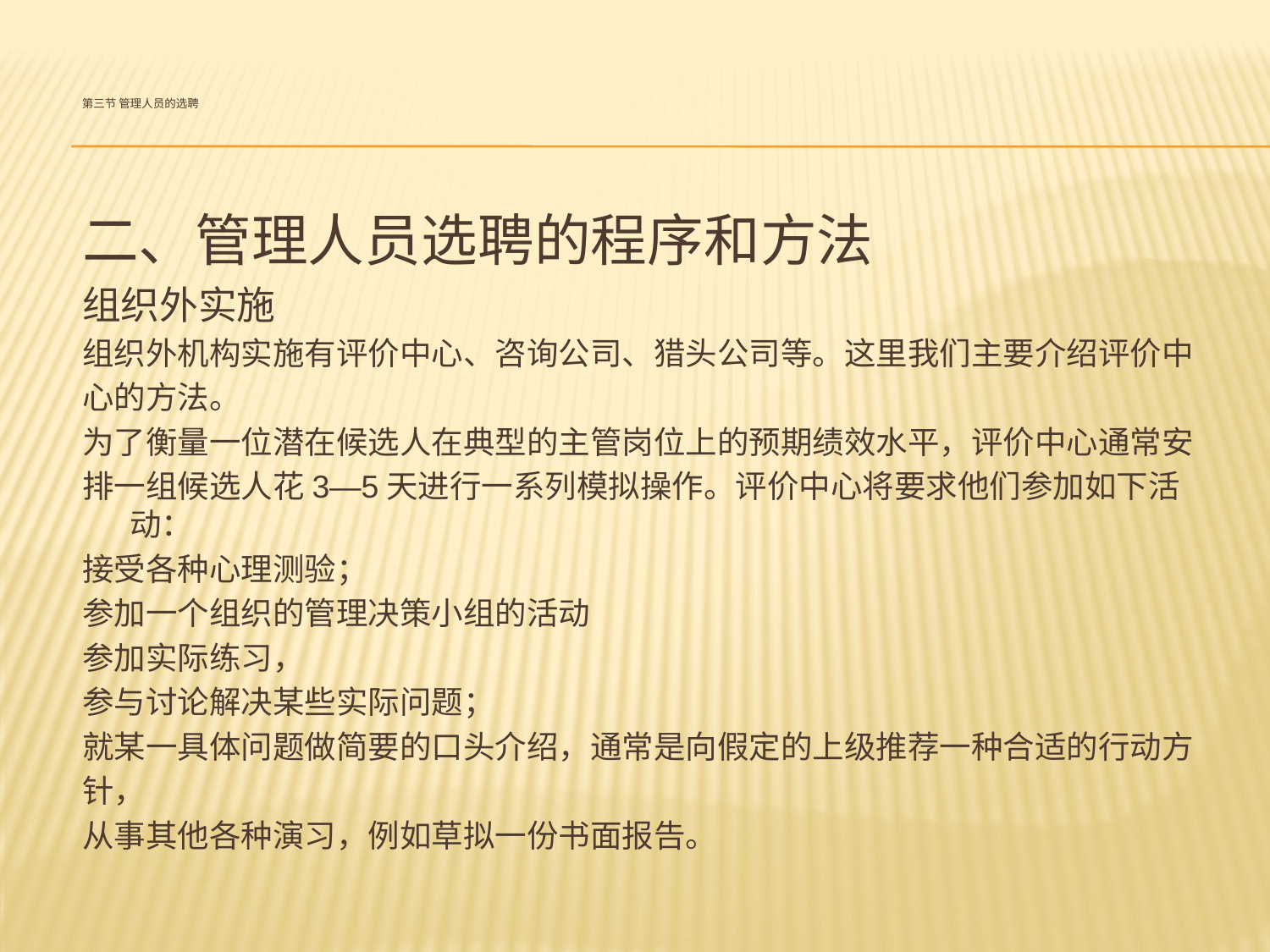

# 第三节 管理人员的选聘
二、管理人员选聘的程序和方法
组织外实施
组织外机构实施有评价中心、咨询公司、猎头公司等。这里我们主要介绍评价中
心的方法。
为了衡量一位潜在候选人在典型的主管岗位上的预期绩效水平，评价中心通常安
排一组候选人花3—5天进行一系列模拟操作。评价中心将要求他们参加如下活动：
接受各种心理测验；
参加一个组织的管理决策小组的活动
参加实际练习，
参与讨论解决某些实际问题；
就某一具体问题做简要的口头介绍，通常是向假定的上级推荐一种合适的行动方
针，
从事其他各种演习，例如草拟一份书面报告。